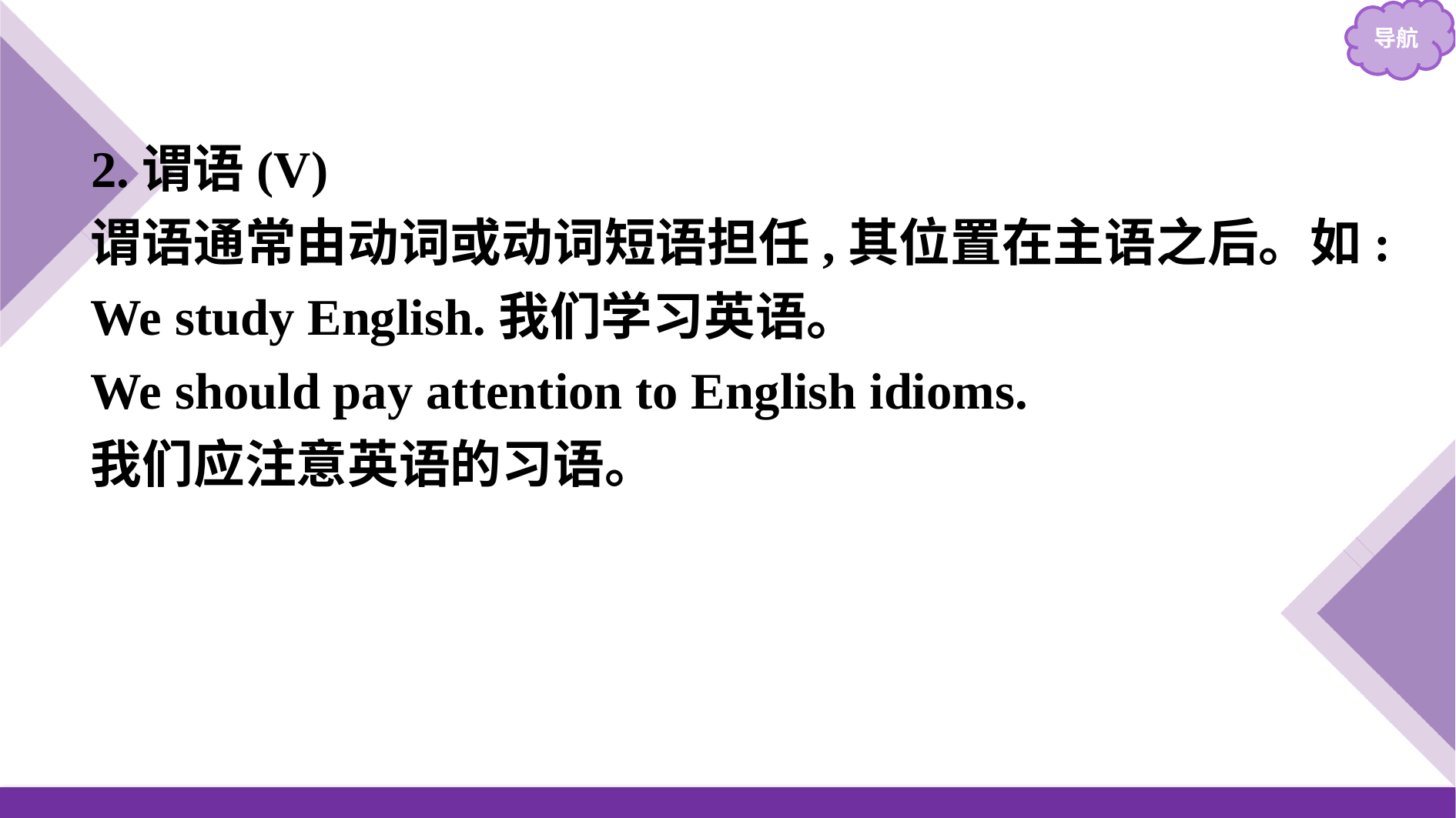

2.谓语(V)
谓语通常由动词或动词短语担任,其位置在主语之后。如:
We study English.我们学习英语。
We should pay attention to English idioms.
我们应注意英语的习语。